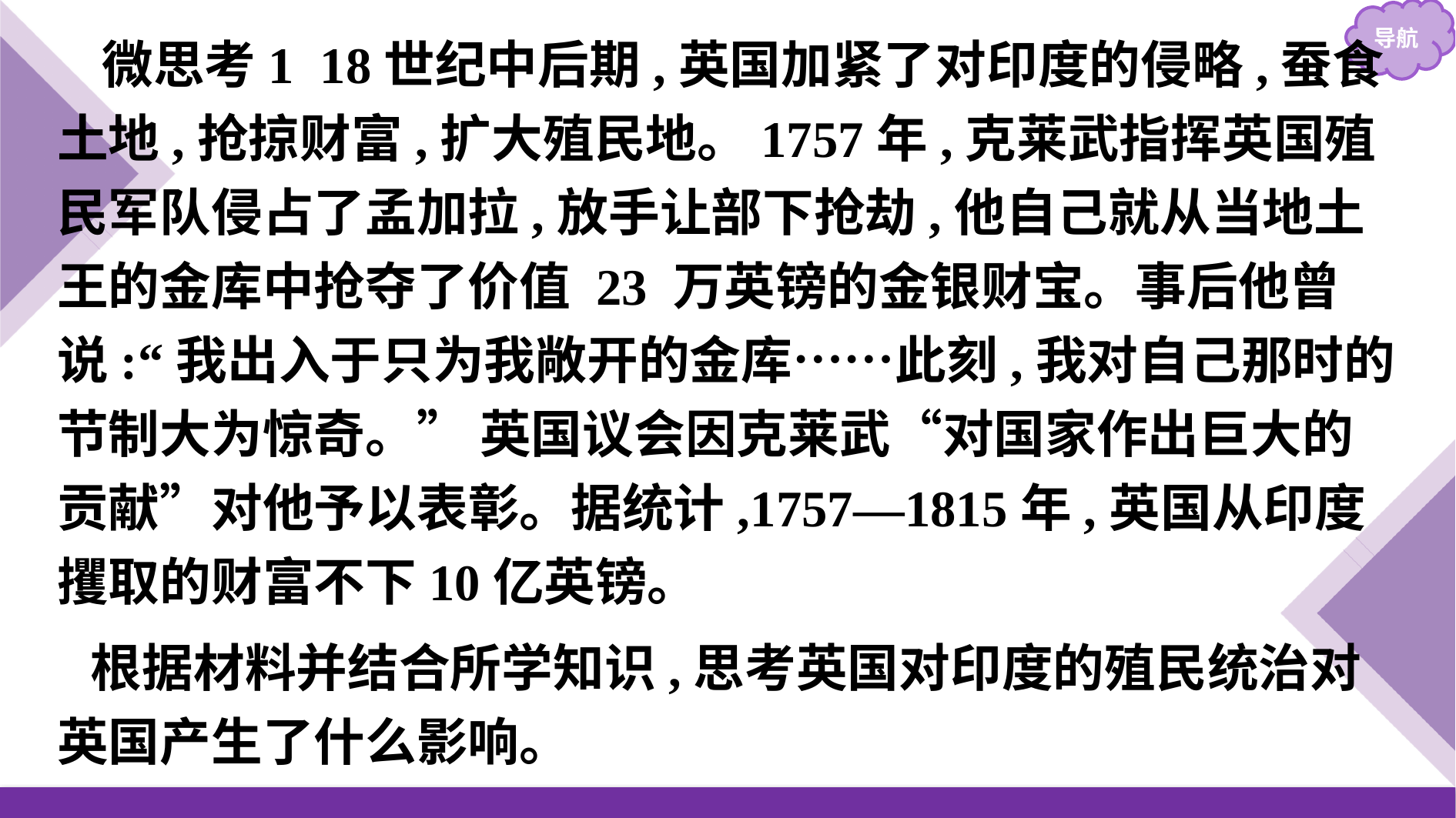

微思考1  18世纪中后期,英国加紧了对印度的侵略,蚕食土地,抢掠财富,扩大殖民地。1757年,克莱武指挥英国殖民军队侵占了孟加拉,放手让部下抢劫,他自己就从当地土王的金库中抢夺了价值 23 万英镑的金银财宝。事后他曾说:“我出入于只为我敞开的金库……此刻,我对自己那时的节制大为惊奇。” 英国议会因克莱武“对国家作出巨大的贡献”对他予以表彰。据统计,1757—1815年,英国从印度攫取的财富不下10亿英镑。
根据材料并结合所学知识,思考英国对印度的殖民统治对英国产生了什么影响。